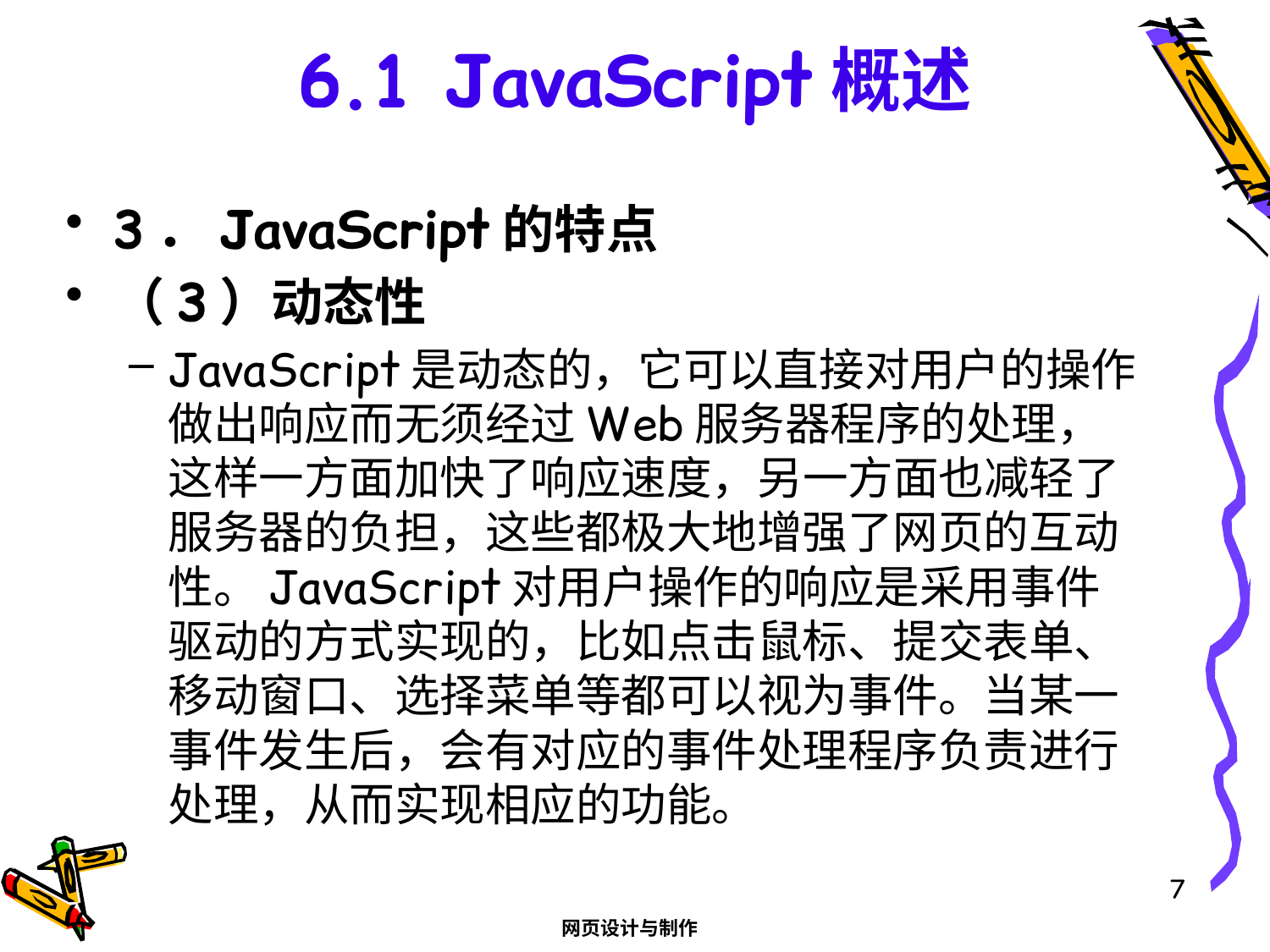

# 6.1 JavaScript概述
3．JavaScript的特点
（3）动态性
JavaScript是动态的，它可以直接对用户的操作做出响应而无须经过Web服务器程序的处理，这样一方面加快了响应速度，另一方面也减轻了服务器的负担，这些都极大地增强了网页的互动性。JavaScript对用户操作的响应是采用事件驱动的方式实现的，比如点击鼠标、提交表单、移动窗口、选择菜单等都可以视为事件。当某一事件发生后，会有对应的事件处理程序负责进行处理，从而实现相应的功能。
7
网页设计与制作